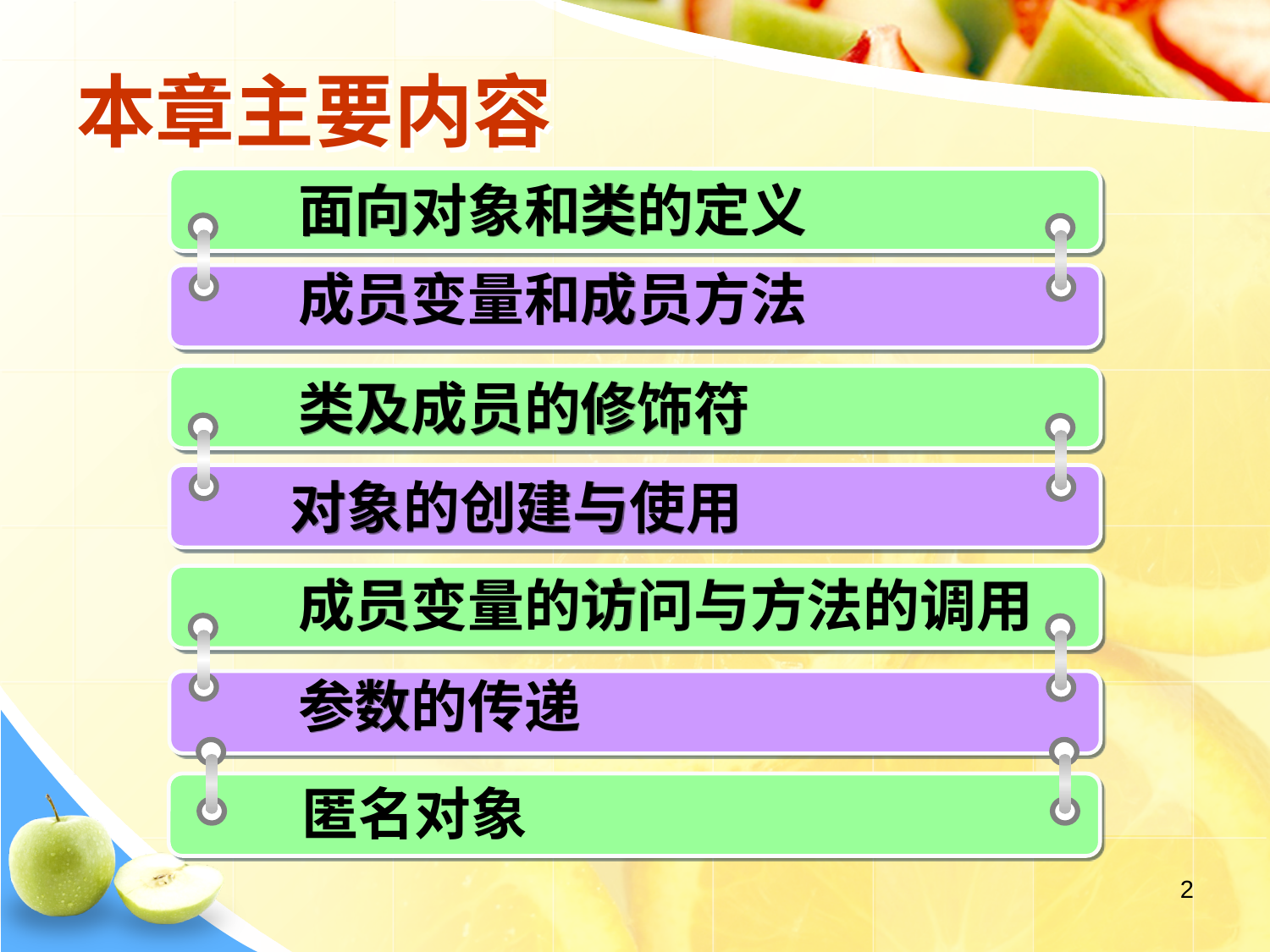

# 本章主要内容

面向对象和类的定义

成员变量和成员方法

类及成员的修饰符

对象的创建与使用
成员变量的访问与方法的调用

参数的传递

匿名对象

2